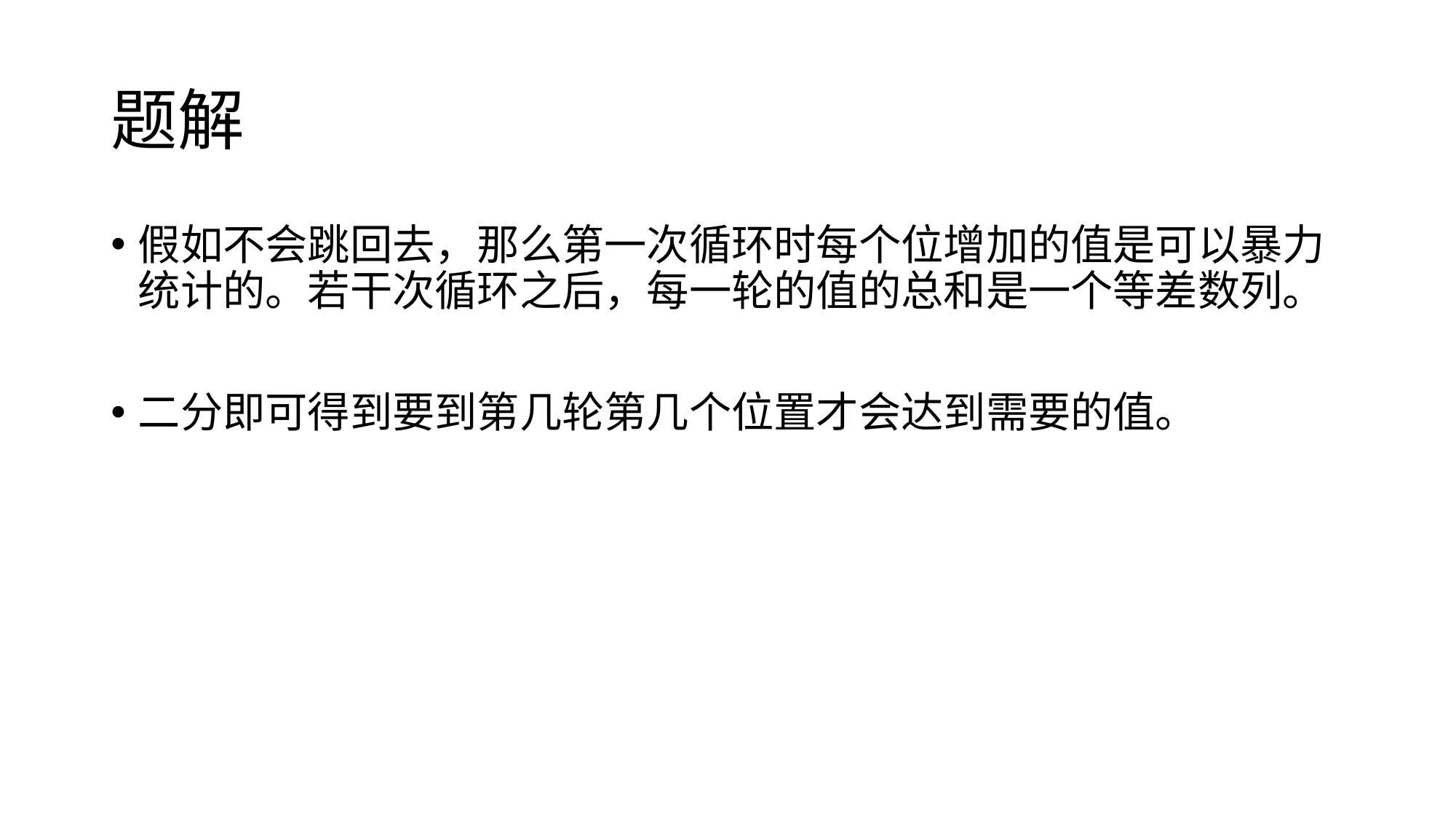

# 题解
假如不会跳回去，那么第一次循环时每个位增加的值是可以暴力统计的。若干次循环之后，每一轮的值的总和是一个等差数列。

二分即可得到要到第几轮第几个位置才会达到需要的值。